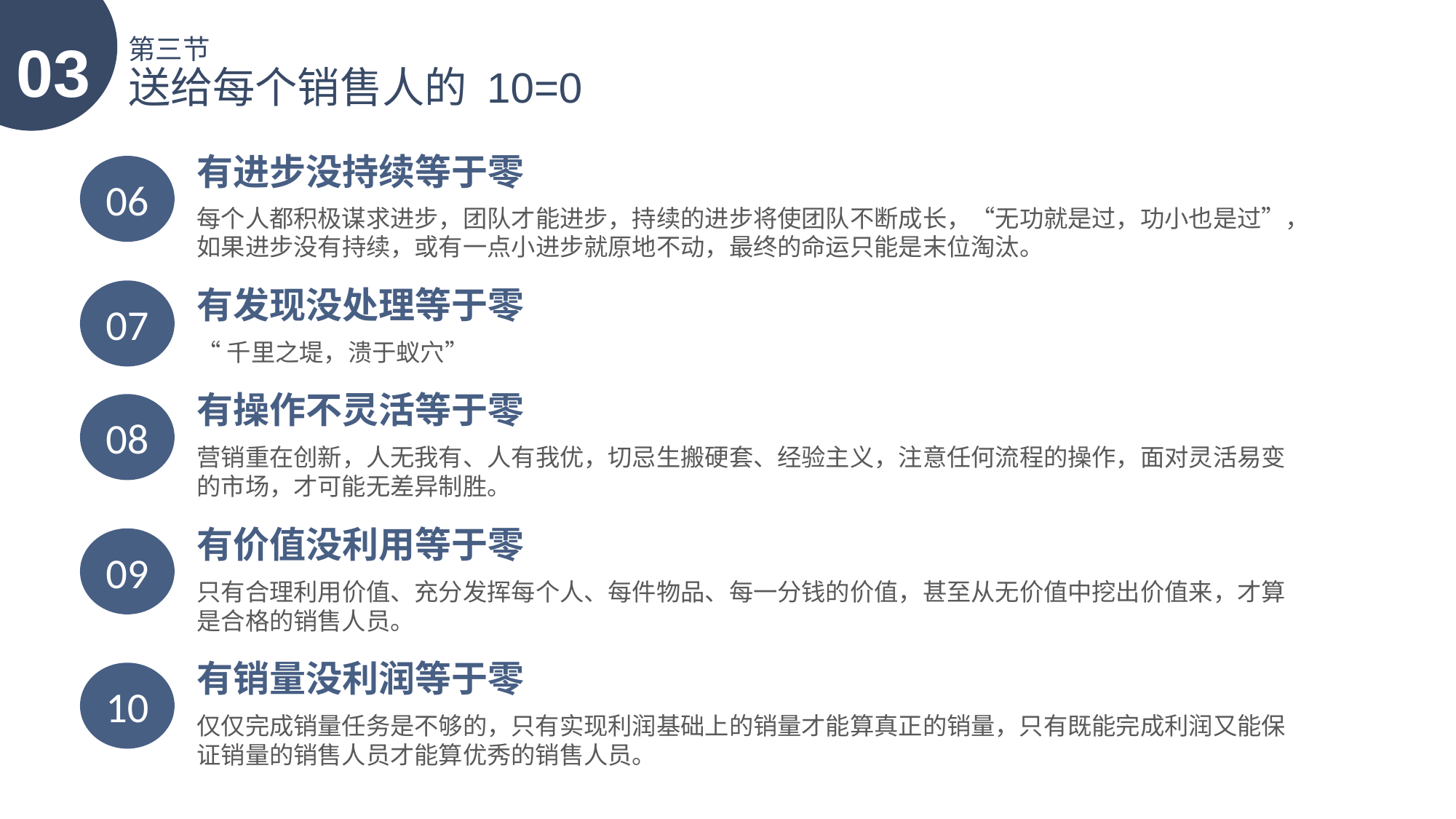

03
第三节
送给每个销售人的 10=0
有进步没持续等于零
06
每个人都积极谋求进步，团队才能进步，持续的进步将使团队不断成长，“无功就是过，功小也是过”，如果进步没有持续，或有一点小进步就原地不动，最终的命运只能是末位淘汰。
有发现没处理等于零
07
“千里之堤，溃于蚁穴”
有操作不灵活等于零
08
营销重在创新，人无我有、人有我优，切忌生搬硬套、经验主义，注意任何流程的操作，面对灵活易变的市场，才可能无差异制胜。
有价值没利用等于零
09
只有合理利用价值、充分发挥每个人、每件物品、每一分钱的价值，甚至从无价值中挖出价值来，才算是合格的销售人员。
有销量没利润等于零
10
仅仅完成销量任务是不够的，只有实现利润基础上的销量才能算真正的销量，只有既能完成利润又能保证销量的销售人员才能算优秀的销售人员。